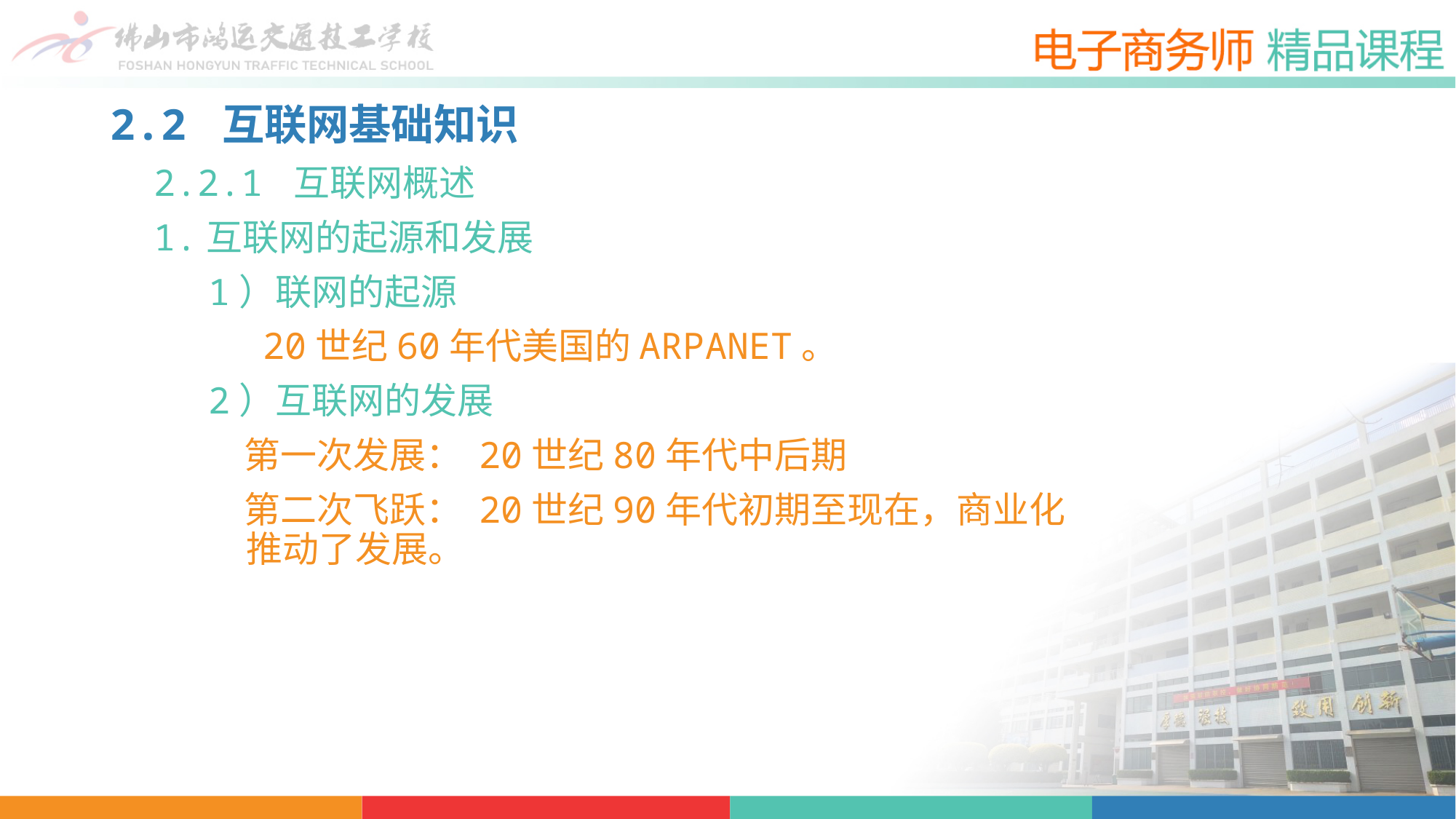

2.2 互联网基础知识
  2.2.1 互联网概述
  1.互联网的起源和发展
  1）联网的起源
  20世纪60年代美国的ARPANET。
  2）互联网的发展
  第一次发展： 20世纪80年代中后期
  第二次飞跃： 20世纪90年代初期至现在，商业化推动了发展。